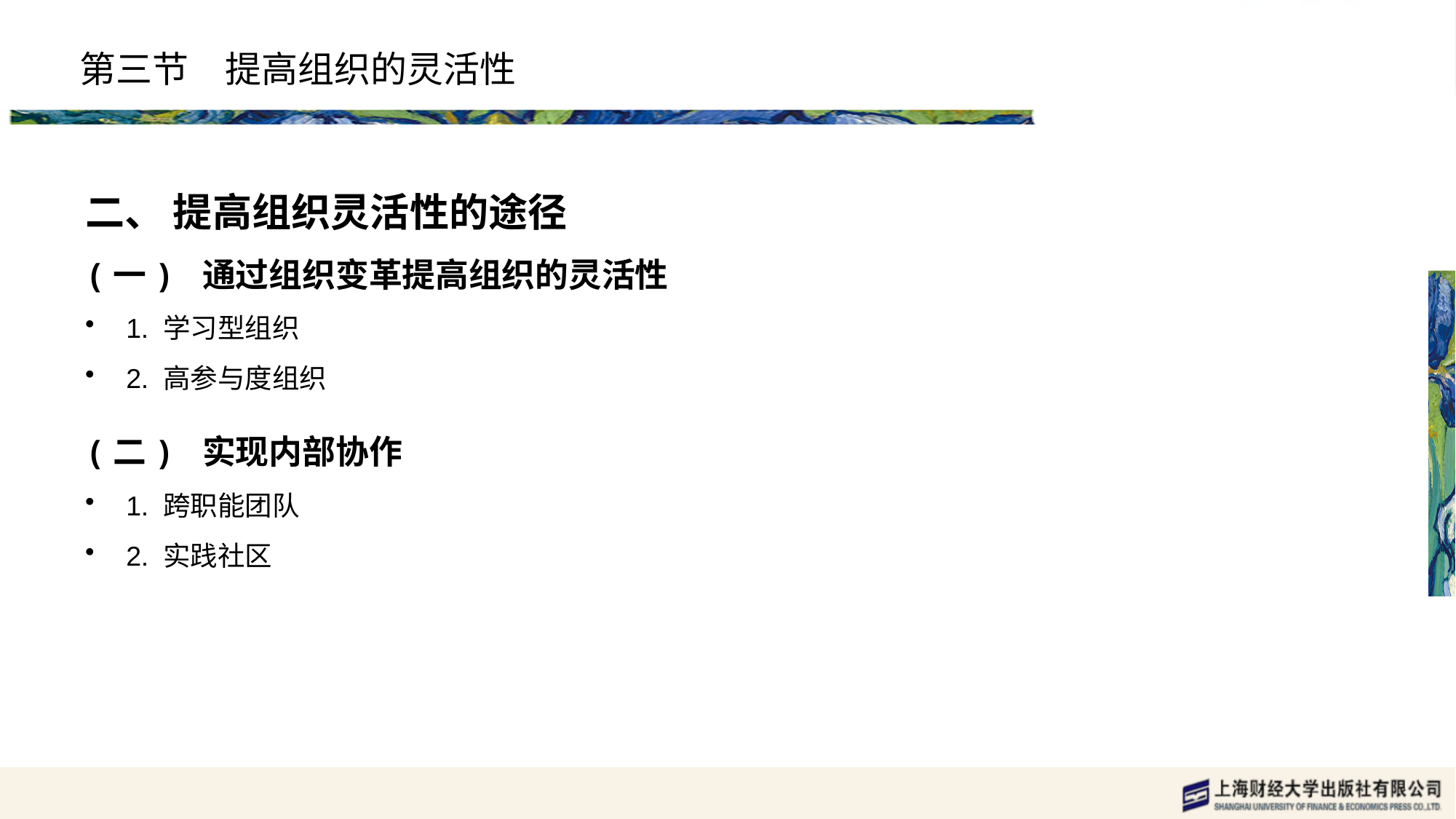

# 第三节　提高组织的灵活性
二、 提高组织灵活性的途径
(一) 通过组织变革提高组织的灵活性
1. 学习型组织
2. 高参与度组织
(二) 实现内部协作
1. 跨职能团队
2. 实践社区